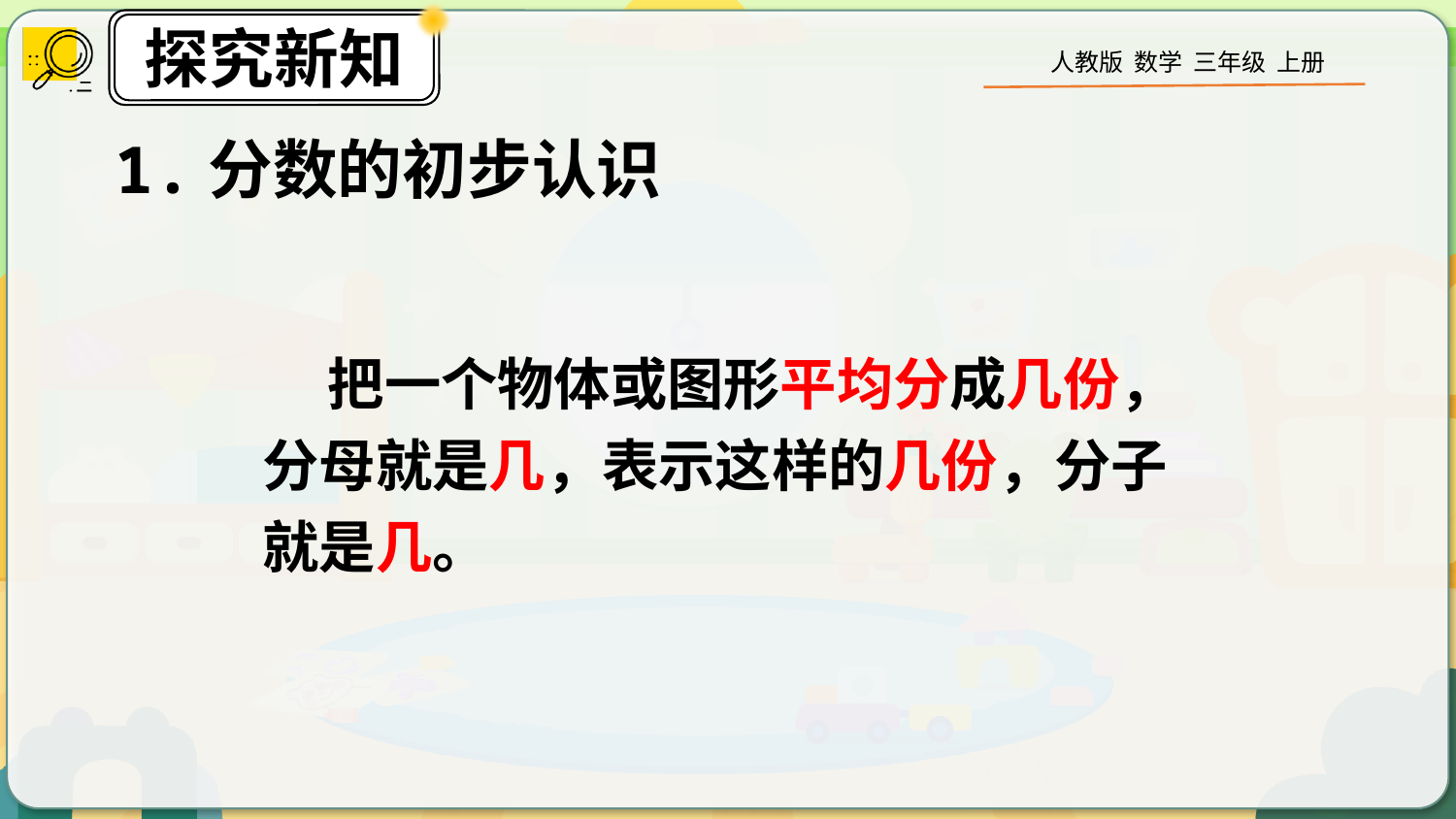

1.分数的初步认识
    把一个物体或图形平均分成几份，分母就是几，表示这样的几份，分子就是几。